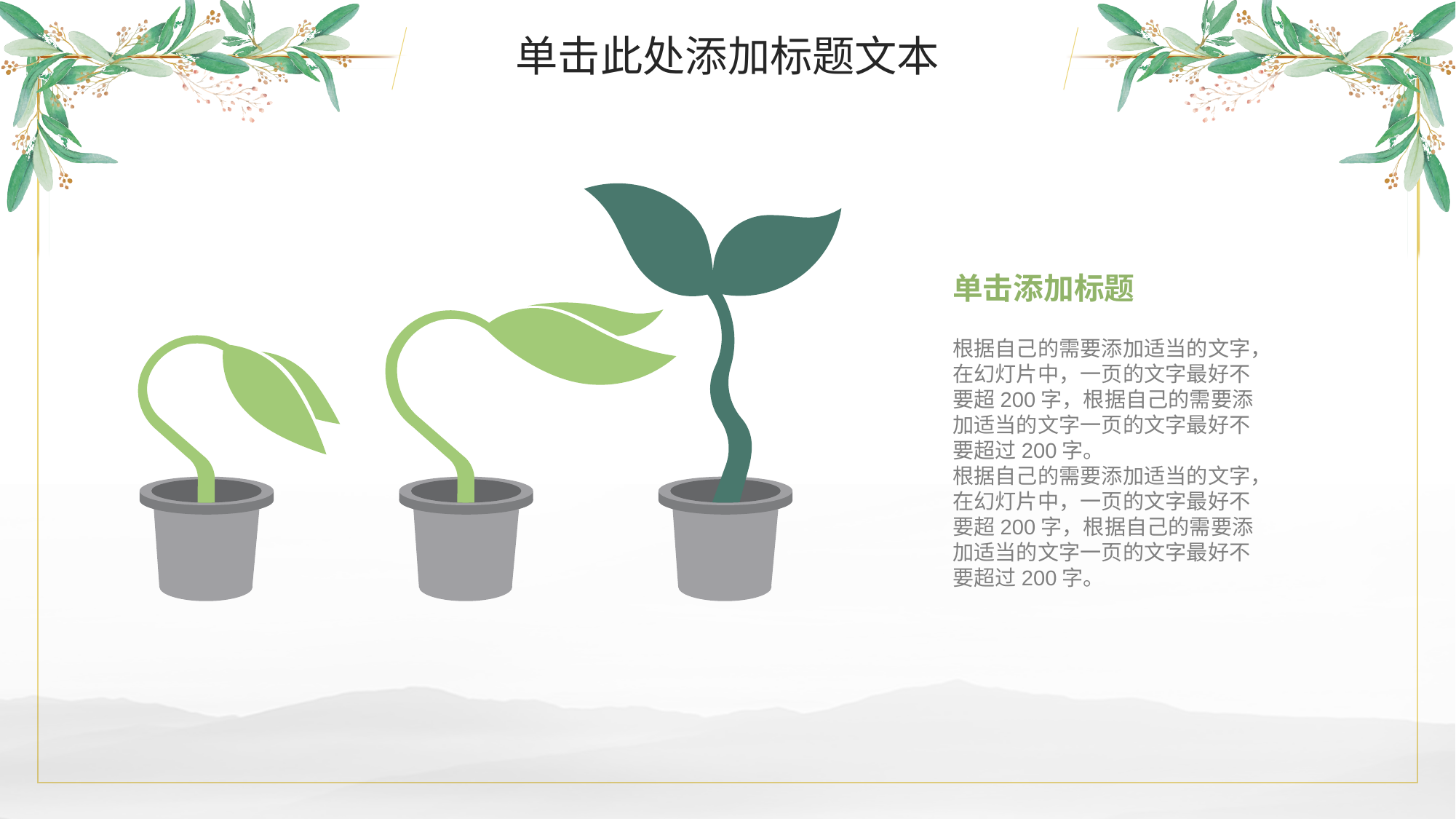

单击此处添加标题文本

单击添加标题

根据自己的需要添加适当的文字，在幻灯片中，一页的文字最好不要超200字，根据自己的需要添加适当的文字一页的文字最好不要超过200字。
根据自己的需要添加适当的文字，在幻灯片中，一页的文字最好不要超200字，根据自己的需要添加适当的文字一页的文字最好不要超过200字。